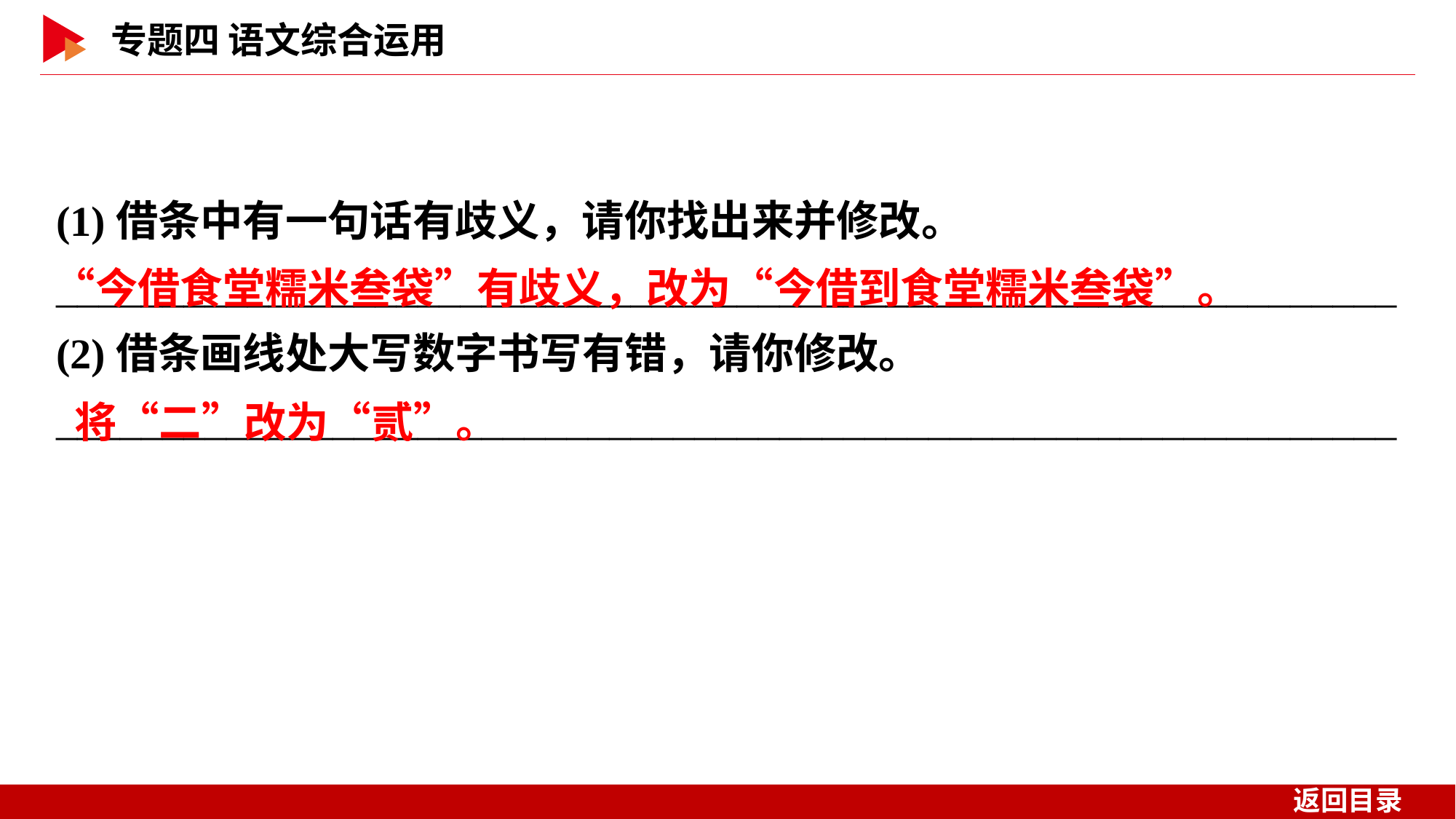

(1)借条中有一句话有歧义，请你找出来并修改。
_______________________________________________________________
(2)借条画线处大写数字书写有错，请你修改。
_______________________________________________________________
　“今借食堂糯米叁袋”有歧义，改为“今借到食堂糯米叁袋”。
　将“二”改为“贰”。